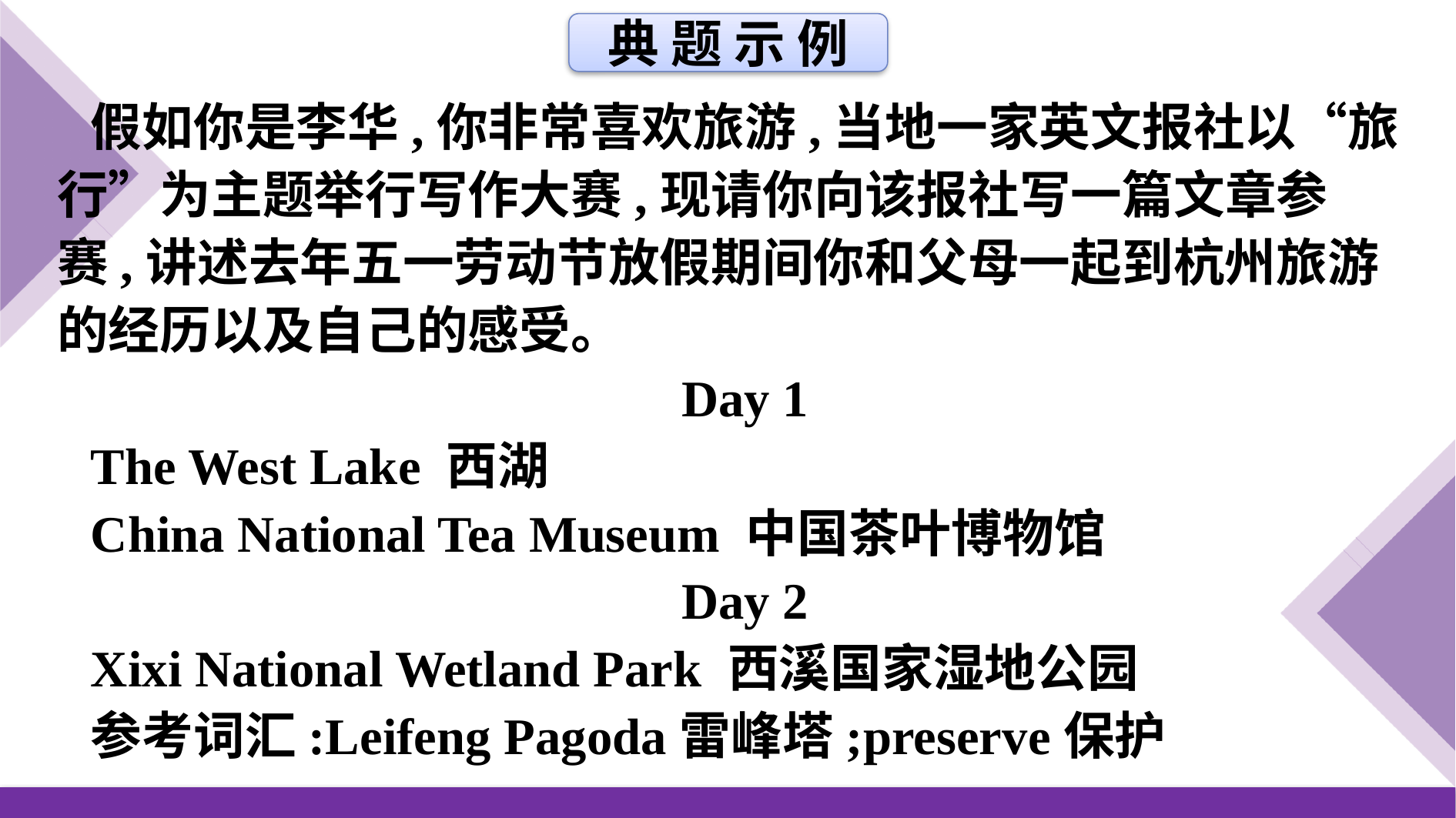

典 题 示 例
假如你是李华,你非常喜欢旅游,当地一家英文报社以“旅行”为主题举行写作大赛,现请你向该报社写一篇文章参赛,讲述去年五一劳动节放假期间你和父母一起到杭州旅游的经历以及自己的感受。
Day 1
The West Lake 西湖
China National Tea Museum 中国茶叶博物馆
Day 2
Xixi National Wetland Park 西溪国家湿地公园
参考词汇:Leifeng Pagoda雷峰塔;preserve保护